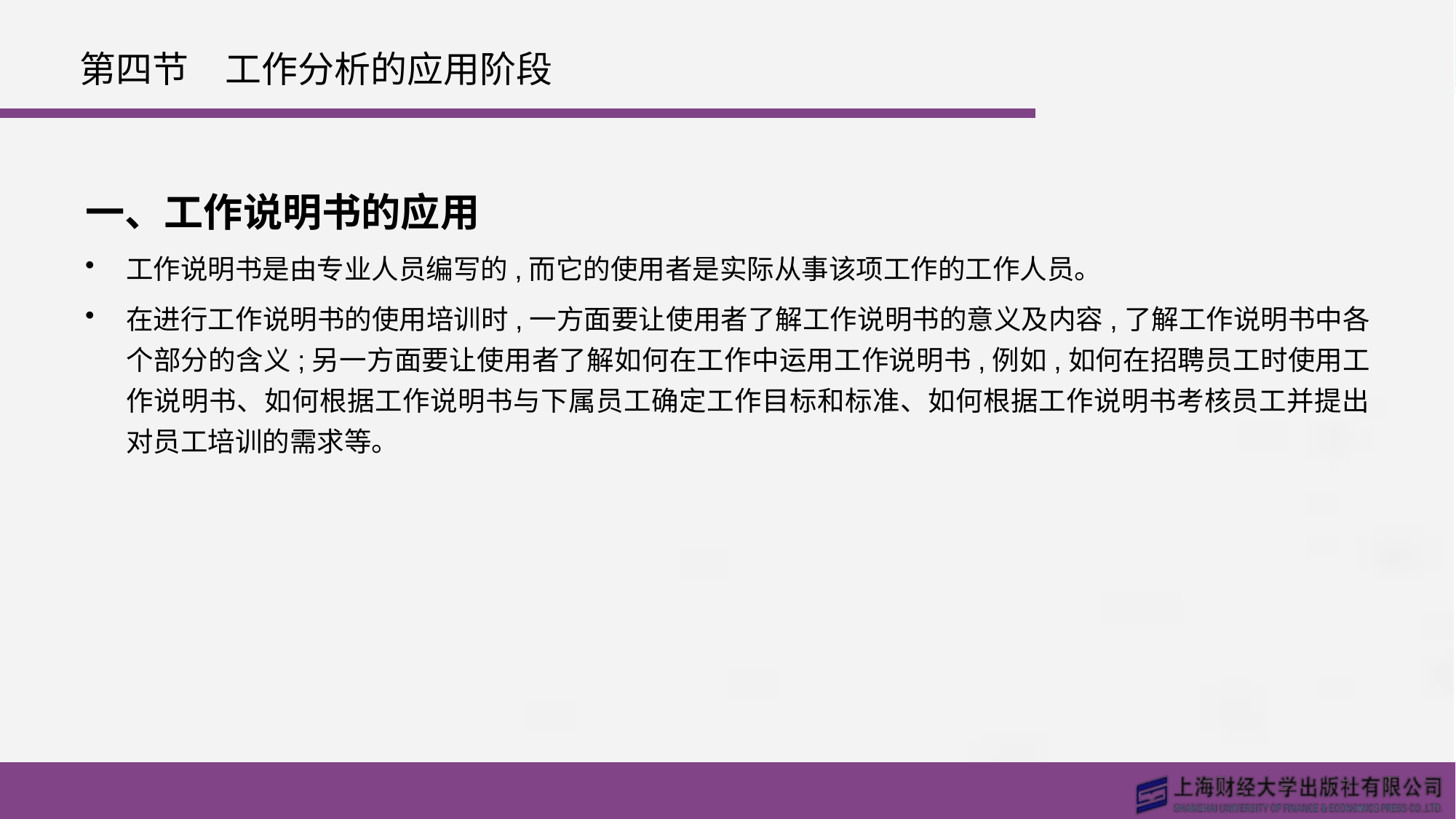

# 第四节　工作分析的应用阶段
一、工作说明书的应用
工作说明书是由专业人员编写的,而它的使用者是实际从事该项工作的工作人员。
在进行工作说明书的使用培训时,一方面要让使用者了解工作说明书的意义及内容,了解工作说明书中各个部分的含义;另一方面要让使用者了解如何在工作中运用工作说明书,例如,如何在招聘员工时使用工作说明书、如何根据工作说明书与下属员工确定工作目标和标准、如何根据工作说明书考核员工并提出对员工培训的需求等。